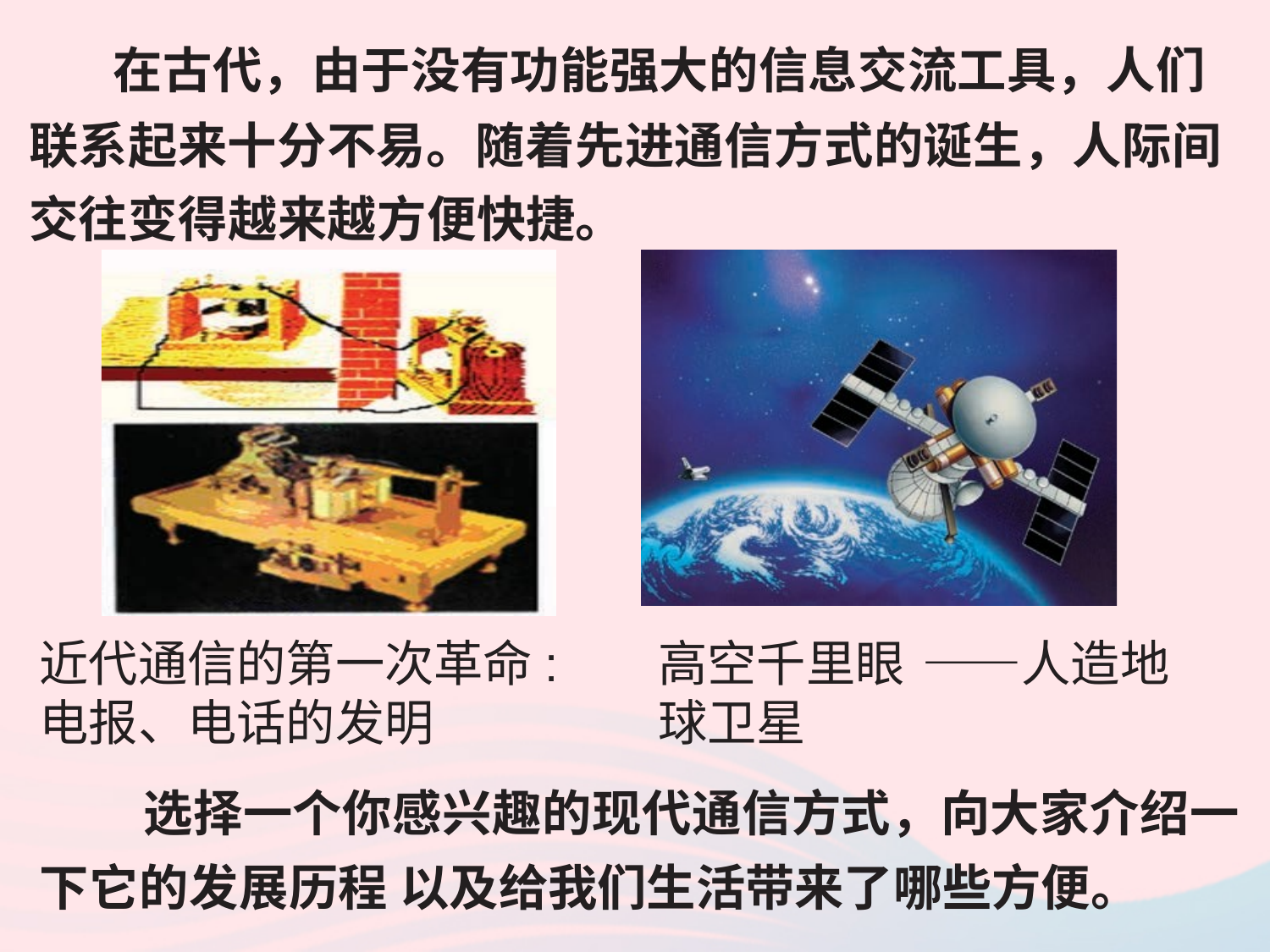

在古代，由于没有功能强大的信息交流工具，人们联系起来十分不易。随着先进通信方式的诞生，人际间交往变得越来越方便快捷。

近代通信的第一次革命: 电报、电话的发明
高空千里眼 ——人造地球卫星
    选择一个你感兴趣的现代通信方式，向大家介绍一下它的发展历程 以及给我们生活带来了哪些方便。